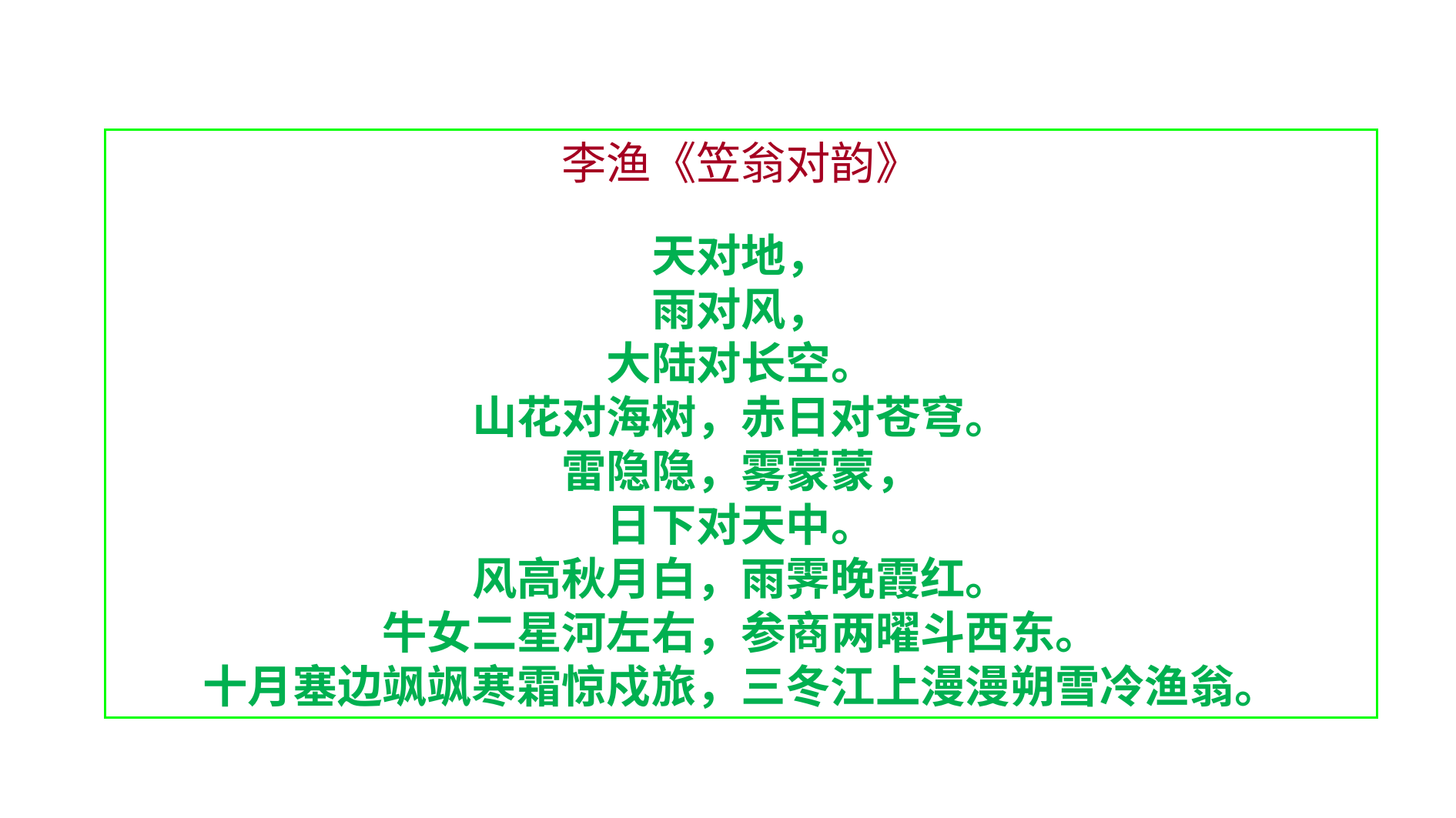

李渔《笠翁对韵》

天对地，
雨对风，
大陆对长空。
山花对海树，赤日对苍穹。
雷隐隐，雾蒙蒙，
日下对天中。
风高秋月白，雨霁晚霞红。
牛女二星河左右，参商两曜斗西东。
十月塞边飒飒寒霜惊戍旅，三冬江上漫漫朔雪冷渔翁。